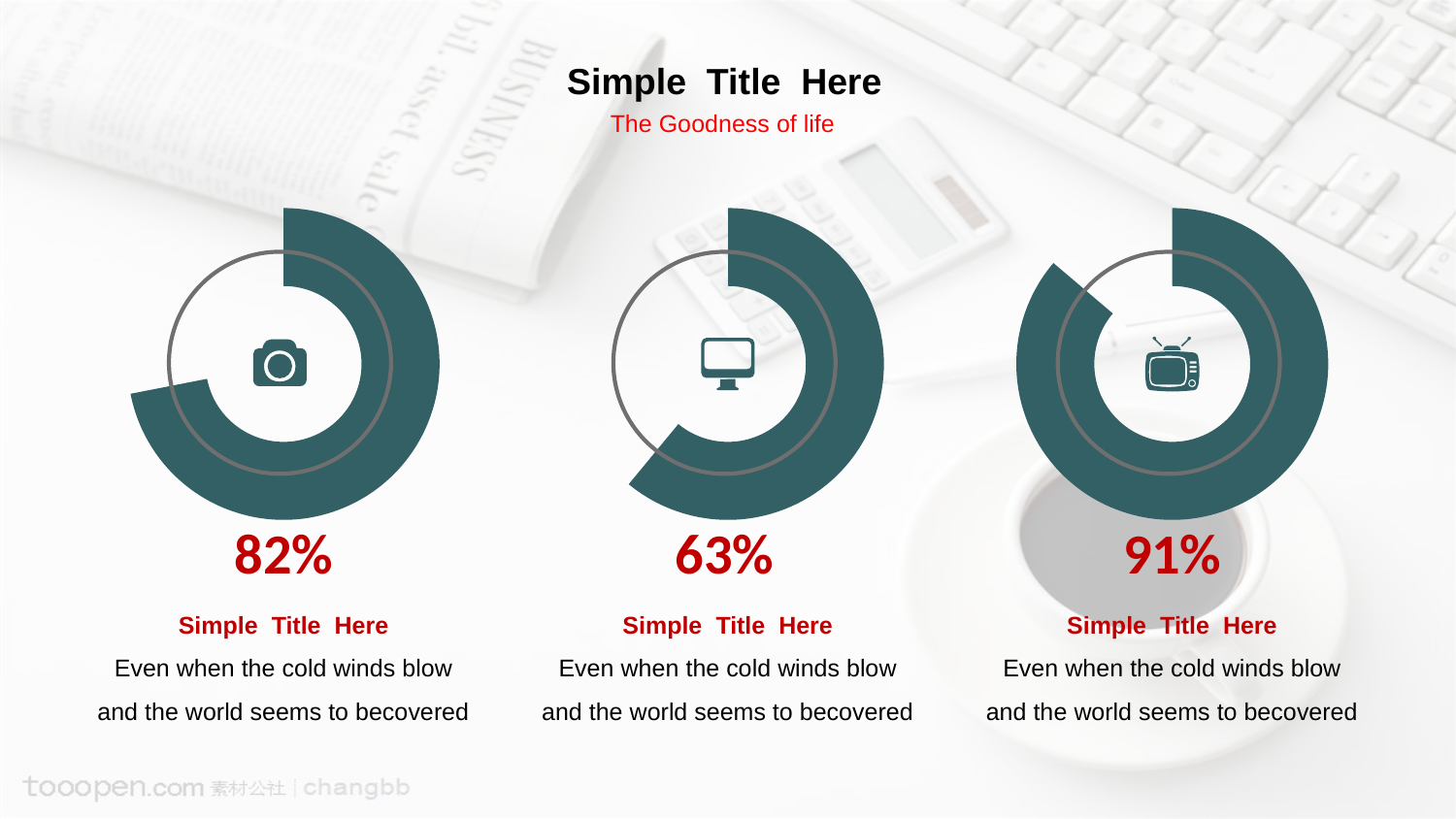

Simple  Title  Here
The Goodness of life

### Chart

| Category | 销售额 |
|---|---|
| 第一季度 | 8.200000000000001 |
| 第二季度 | 3.2 |

### Chart

| Category | 销售额 |
|---|---|
| 第一季度 | 5.0 |
| 第二季度 | 3.2 |

### Chart

| Category | 销售额 |
|---|---|
| 第一季度 | 20.0 |
| 第二季度 | 3.2 |

82%
63%
91%
Simple  Title  Here
Even when the cold winds blow and the world seems to becovered
Simple  Title  Here
Even when the cold winds blow and the world seems to becovered
Simple  Title  Here
Even when the cold winds blow and the world seems to becovered